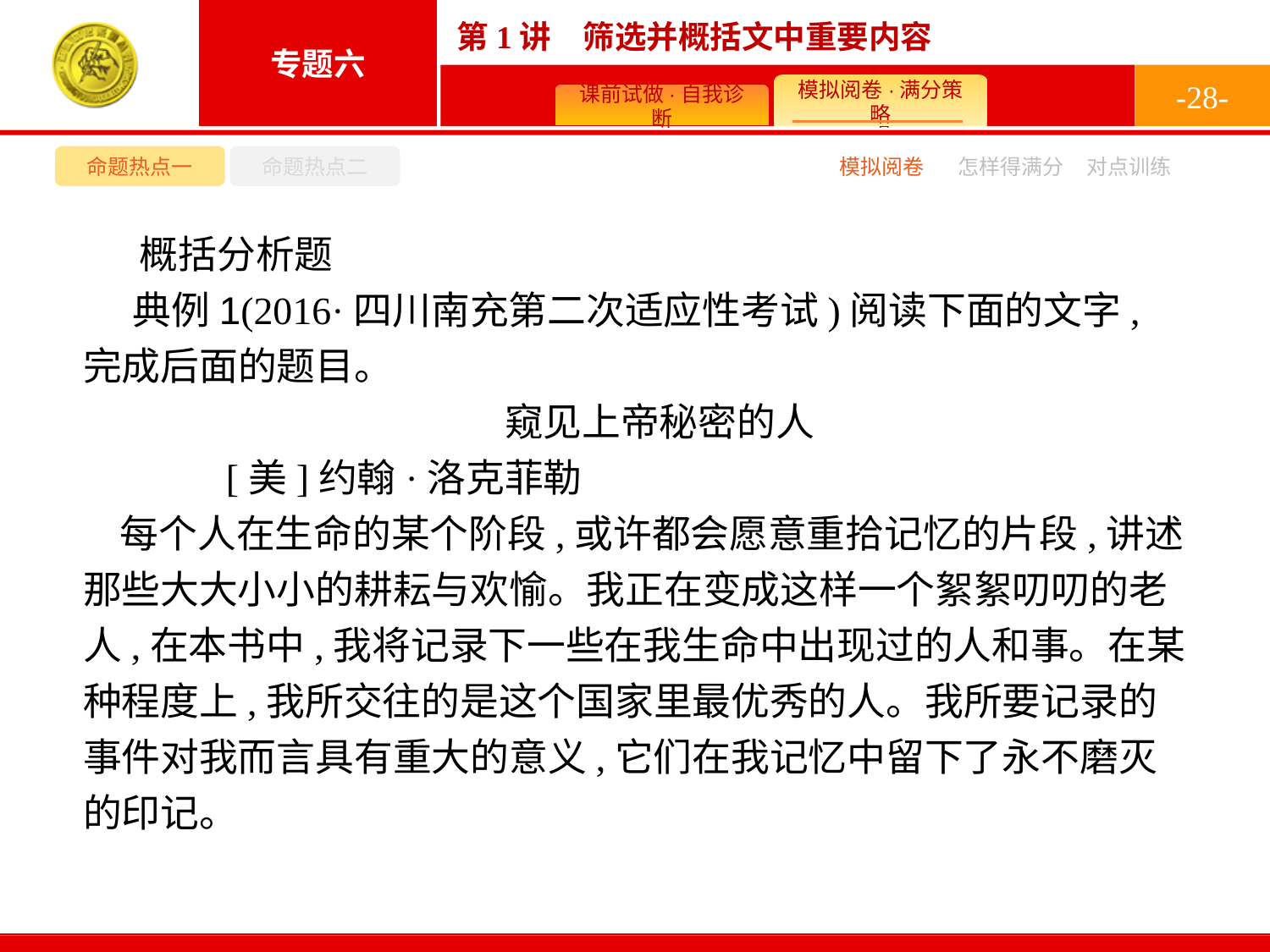

-28-
命题热点一
命题热点二
模拟阅卷
怎样得满分
对点训练
概括分析题
典例1(2016·四川南充第二次适应性考试)阅读下面的文字,完成后面的题目。
窥见上帝秘密的人
	[美]约翰·洛克菲勒
每个人在生命的某个阶段,或许都会愿意重拾记忆的片段,讲述那些大大小小的耕耘与欢愉。我正在变成这样一个絮絮叨叨的老人,在本书中,我将记录下一些在我生命中出现过的人和事。在某种程度上,我所交往的是这个国家里最优秀的人。我所要记录的事件对我而言具有重大的意义,它们在我记忆中留下了永不磨灭的印记。